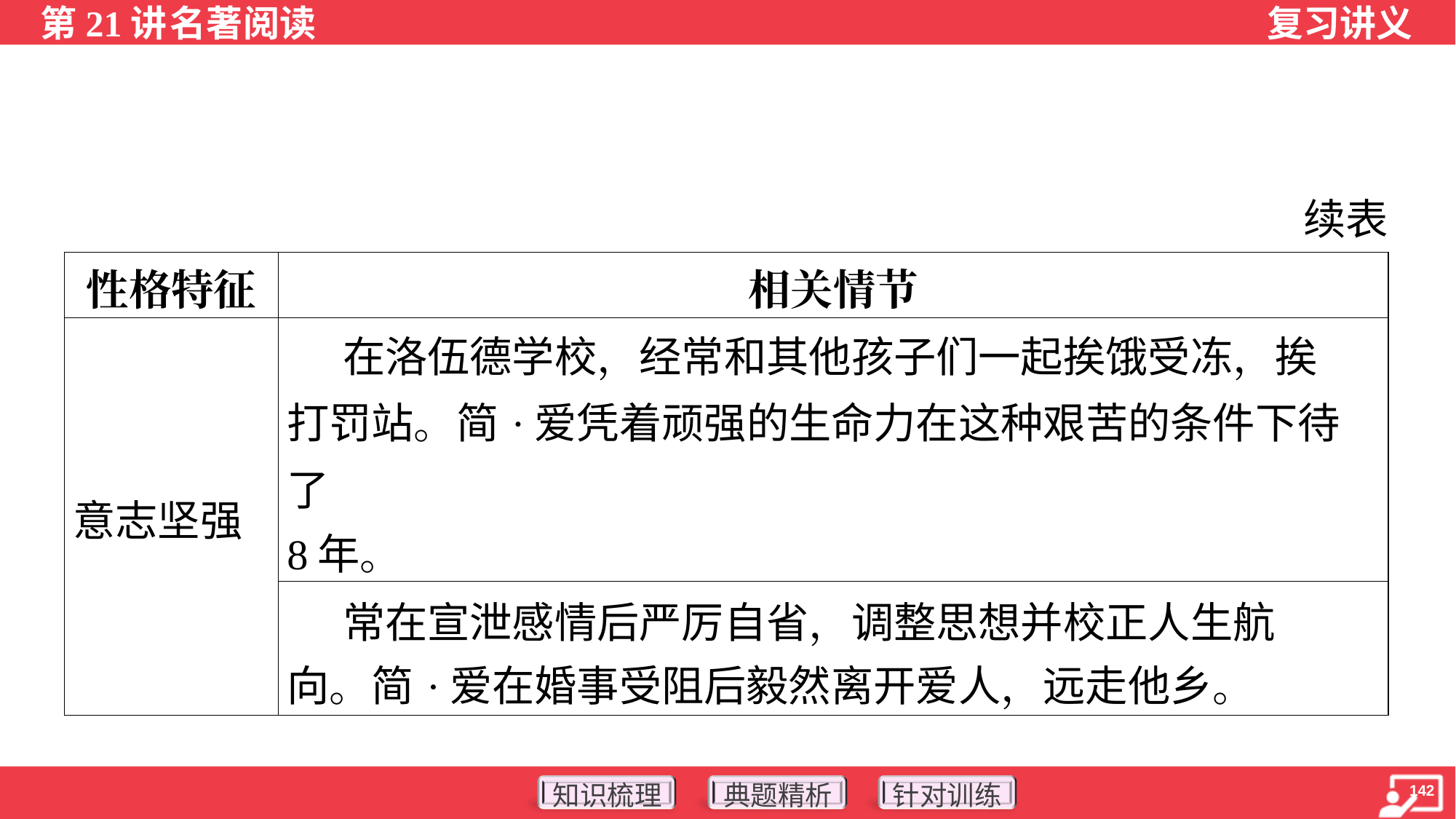

续表
| 性格特征 | 相关情节 |
| --- | --- |
| 意志坚强 | 在洛伍德学校，经常和其他孩子们一起挨饿受冻，挨 打罚站。简·爱凭着顽强的生命力在这种艰苦的条件下待了 8年。 |
|  | 常在宣泄感情后严厉自省，调整思想并校正人生航 向。简·爱在婚事受阻后毅然离开爱人，远走他乡。 |